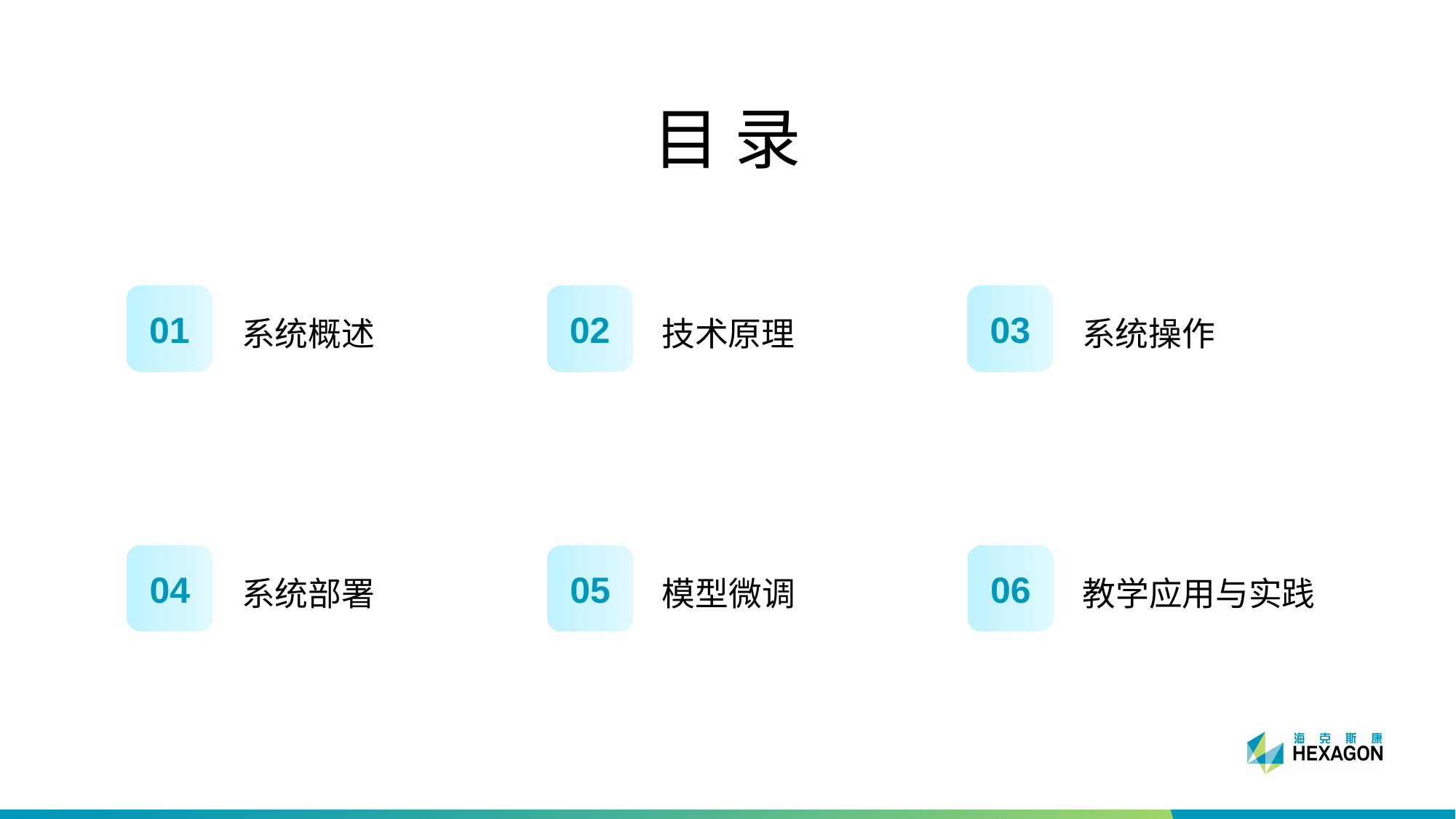

# 目录
系统概述
技术原理
系统操作
01
02
03
系统部署
模型微调
教学应用与实践
04
05
06